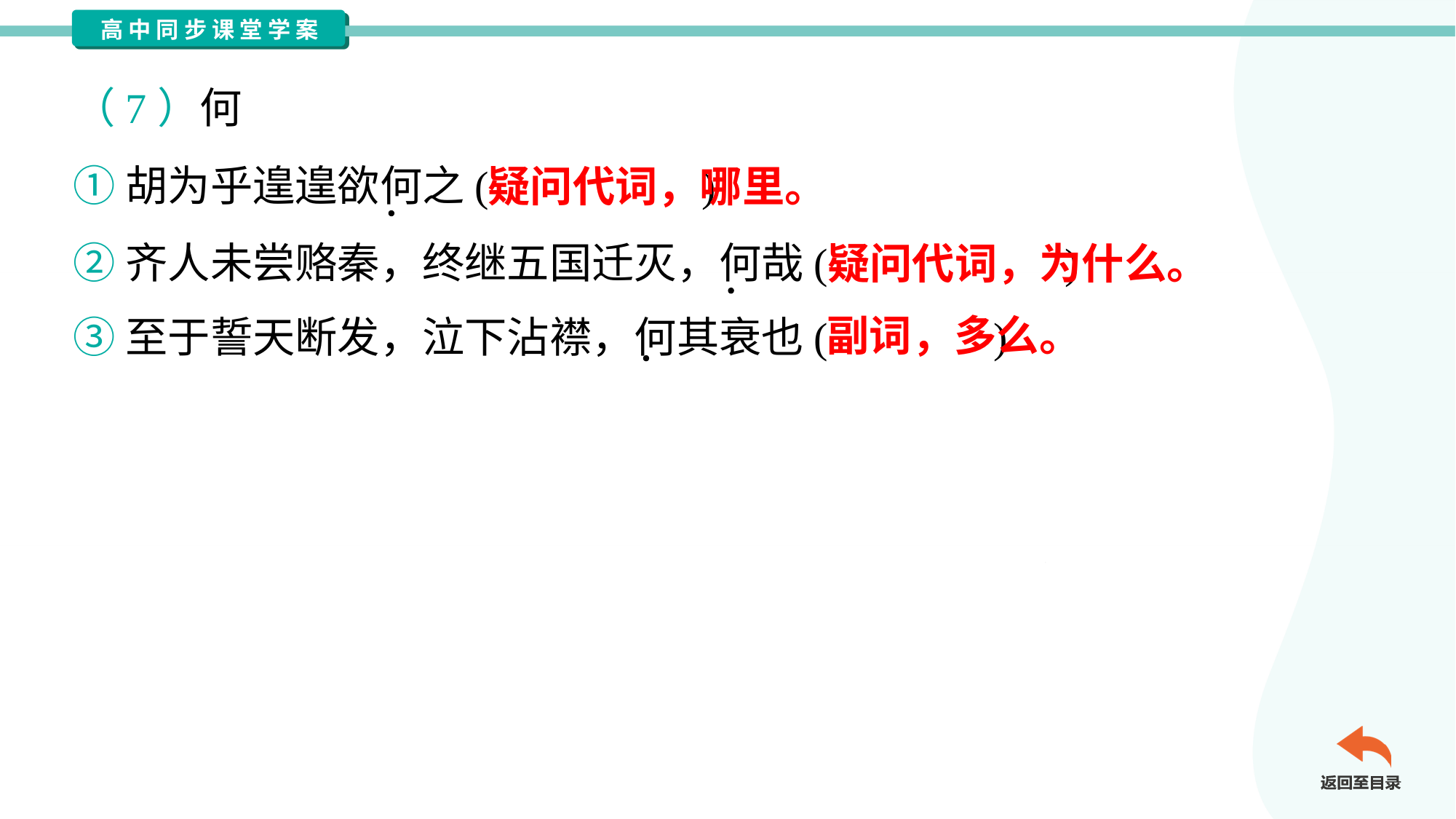

（7）何
①胡为乎遑遑欲何之(                  )
②齐人未尝赂秦，终继五国迁灭，何哉(                    )
③至于誓天断发，泣下沾襟，何其衰也(              )
疑问代词，哪里。
疑问代词，为什么。

副词，多么。